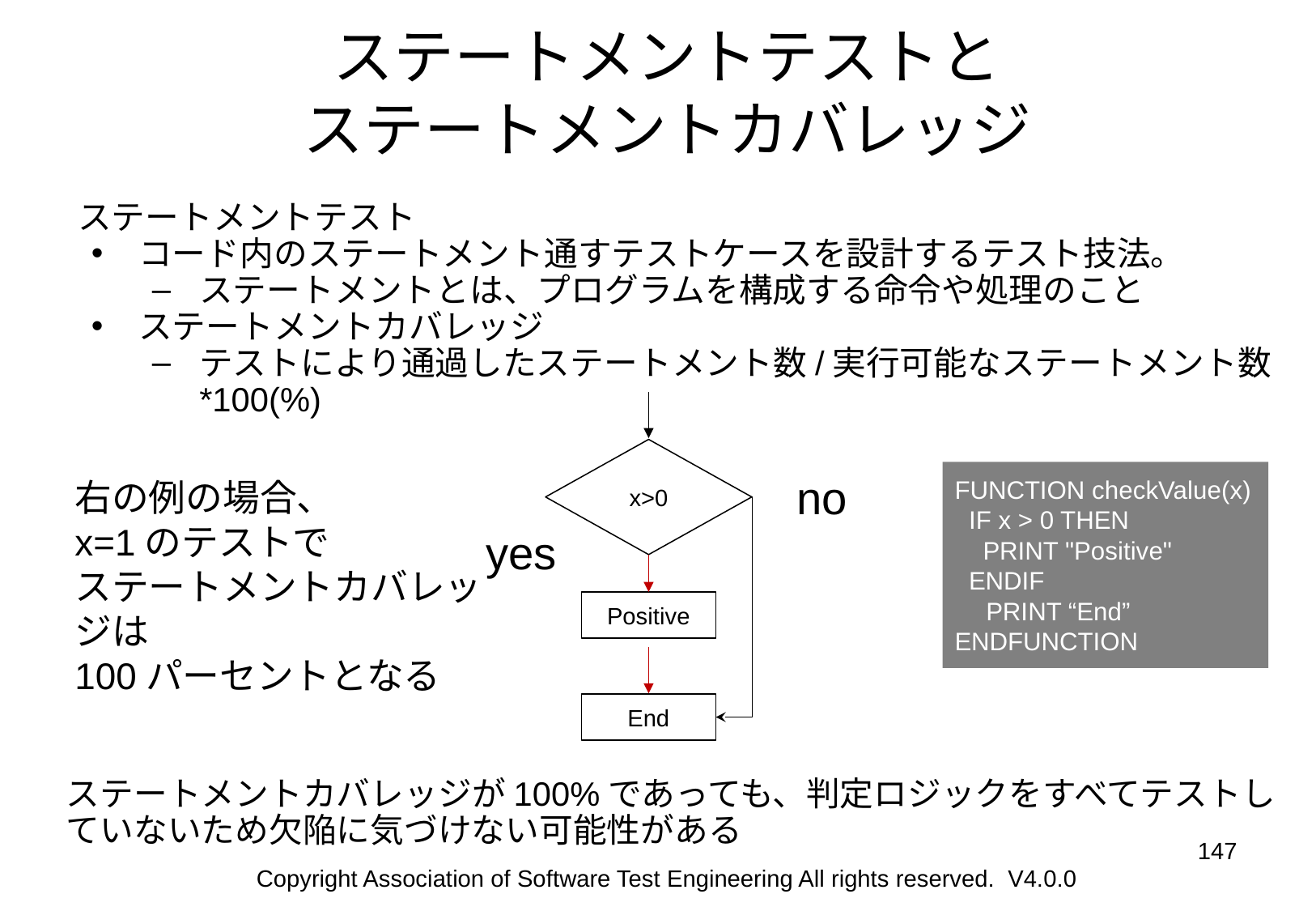

# ステートメントテストと
ステートメントカバレッジ
ステートメントテスト
コード内のステートメント通すテストケースを設計するテスト技法。
ステートメントとは、プログラムを構成する命令や処理のこと
ステートメントカバレッジ
テストにより通過したステートメント数/実行可能なステートメント数*100(%)
x>0
no
yes
Positive
End
FUNCTION checkValue(x)
  IF x > 0 THEN
    PRINT "Positive"
  ENDIF
　PRINT “End”
ENDFUNCTION
右の例の場合、
x=1のテストで
ステートメントカバレッジは
100パーセントとなる
ステートメントカバレッジが100%であっても、判定ロジックをすべてテストしていないため欠陥に気づけない可能性がある
147
Copyright Association of Software Test Engineering All rights reserved.  V4.0.0